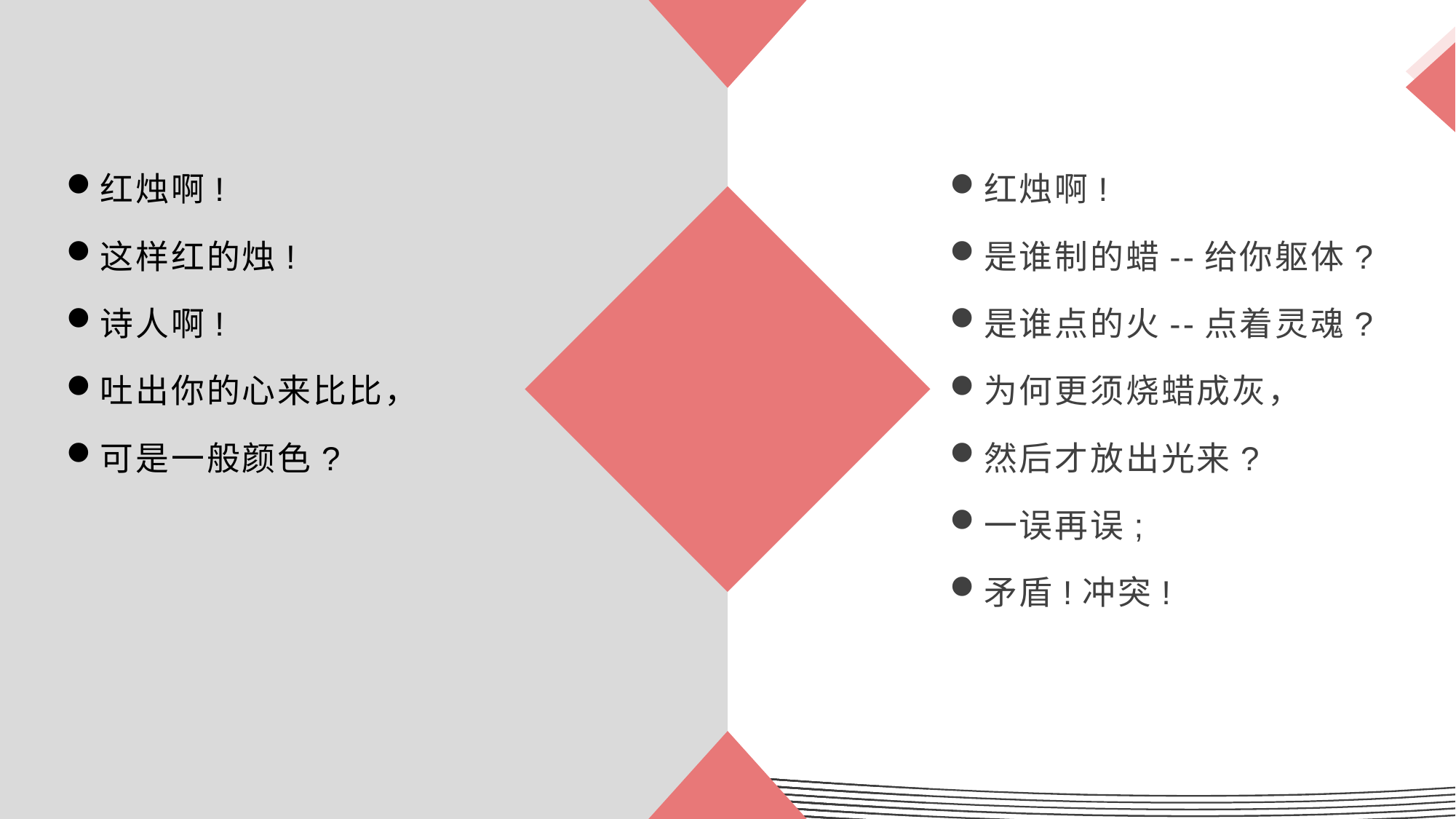

红烛啊!
这样红的烛!
诗人啊!
吐出你的心来比比，
可是一般颜色?
红烛啊!
是谁制的蜡--给你躯体?
是谁点的火--点着灵魂?
为何更须烧蜡成灰，
然后才放出光来?
一误再误;
矛盾!冲突!